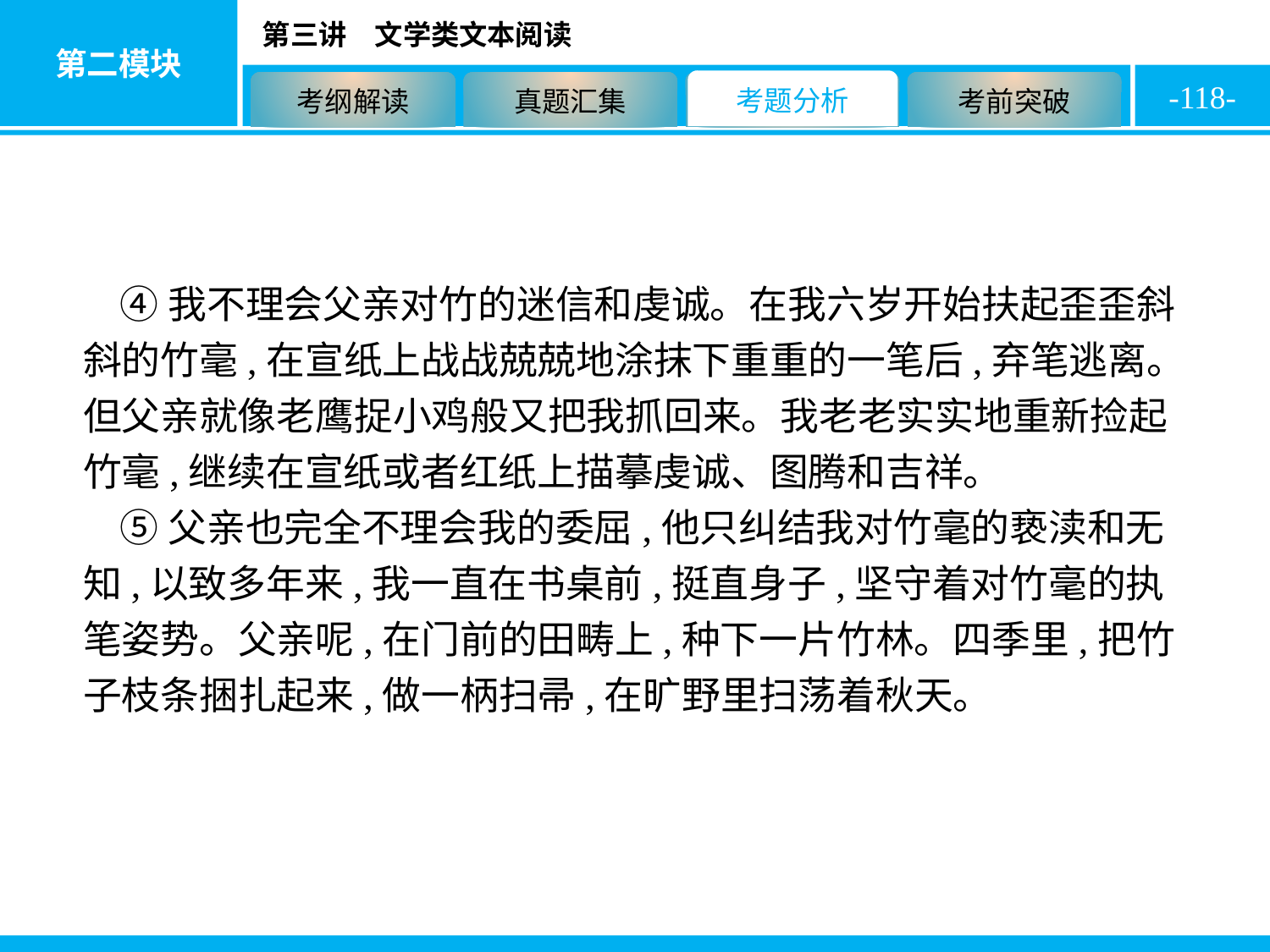

-118-
④我不理会父亲对竹的迷信和虔诚。在我六岁开始扶起歪歪斜斜的竹毫,在宣纸上战战兢兢地涂抹下重重的一笔后,弃笔逃离。但父亲就像老鹰捉小鸡般又把我抓回来。我老老实实地重新捡起竹毫,继续在宣纸或者红纸上描摹虔诚、图腾和吉祥。
⑤父亲也完全不理会我的委屈,他只纠结我对竹毫的亵渎和无知,以致多年来,我一直在书桌前,挺直身子,坚守着对竹毫的执笔姿势。父亲呢,在门前的田畴上,种下一片竹林。四季里,把竹子枝条捆扎起来,做一柄扫帚,在旷野里扫荡着秋天。